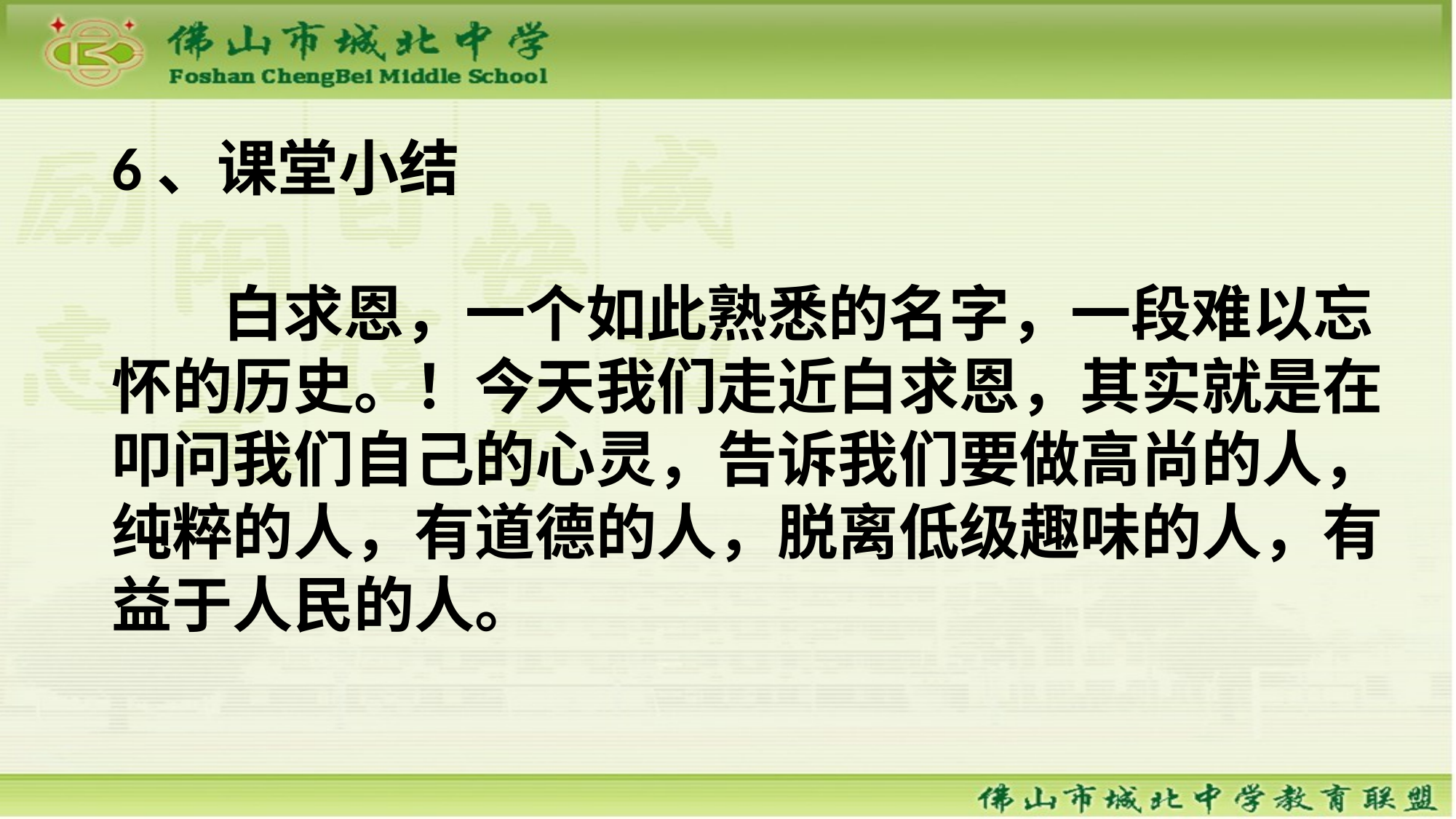

6、课堂小结

       白求恩，一个如此熟悉的名字，一段难以忘怀的历史。！今天我们走近白求恩，其实就是在叩问我们自己的心灵，告诉我们要做高尚的人，纯粹的人，有道德的人，脱离低级趣味的人，有益于人民的人。